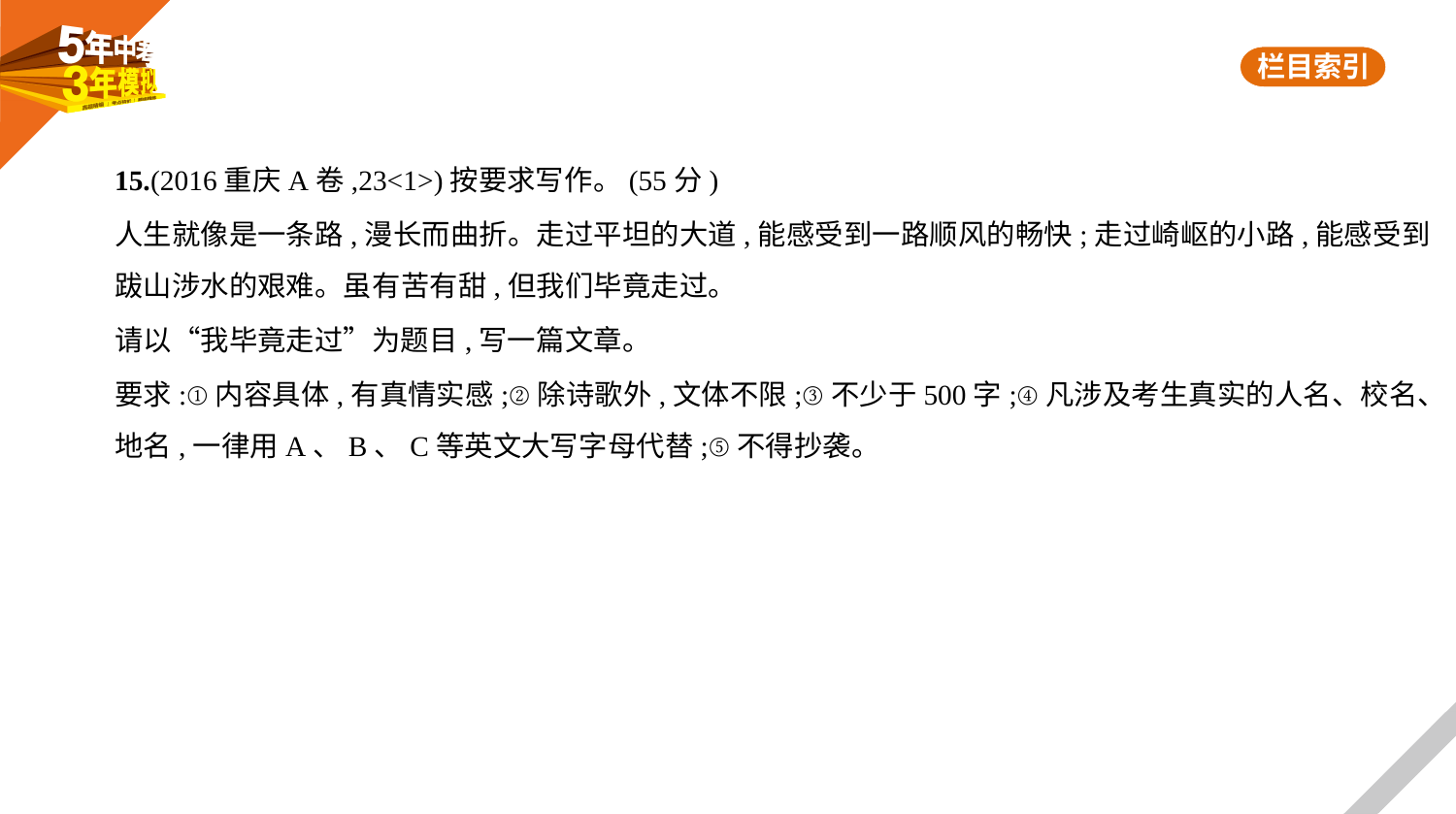

15.(2016重庆A卷,23<1>)按要求写作。(55分)
人生就像是一条路,漫长而曲折。走过平坦的大道,能感受到一路顺风的畅快;走过崎岖的小路,能感受到
跋山涉水的艰难。虽有苦有甜,但我们毕竟走过。
请以“我毕竟走过”为题目,写一篇文章。
要求:①内容具体,有真情实感;②除诗歌外,文体不限;③不少于500字;④凡涉及考生真实的人名、校名、
地名,一律用A、B、C等英文大写字母代替;⑤不得抄袭。